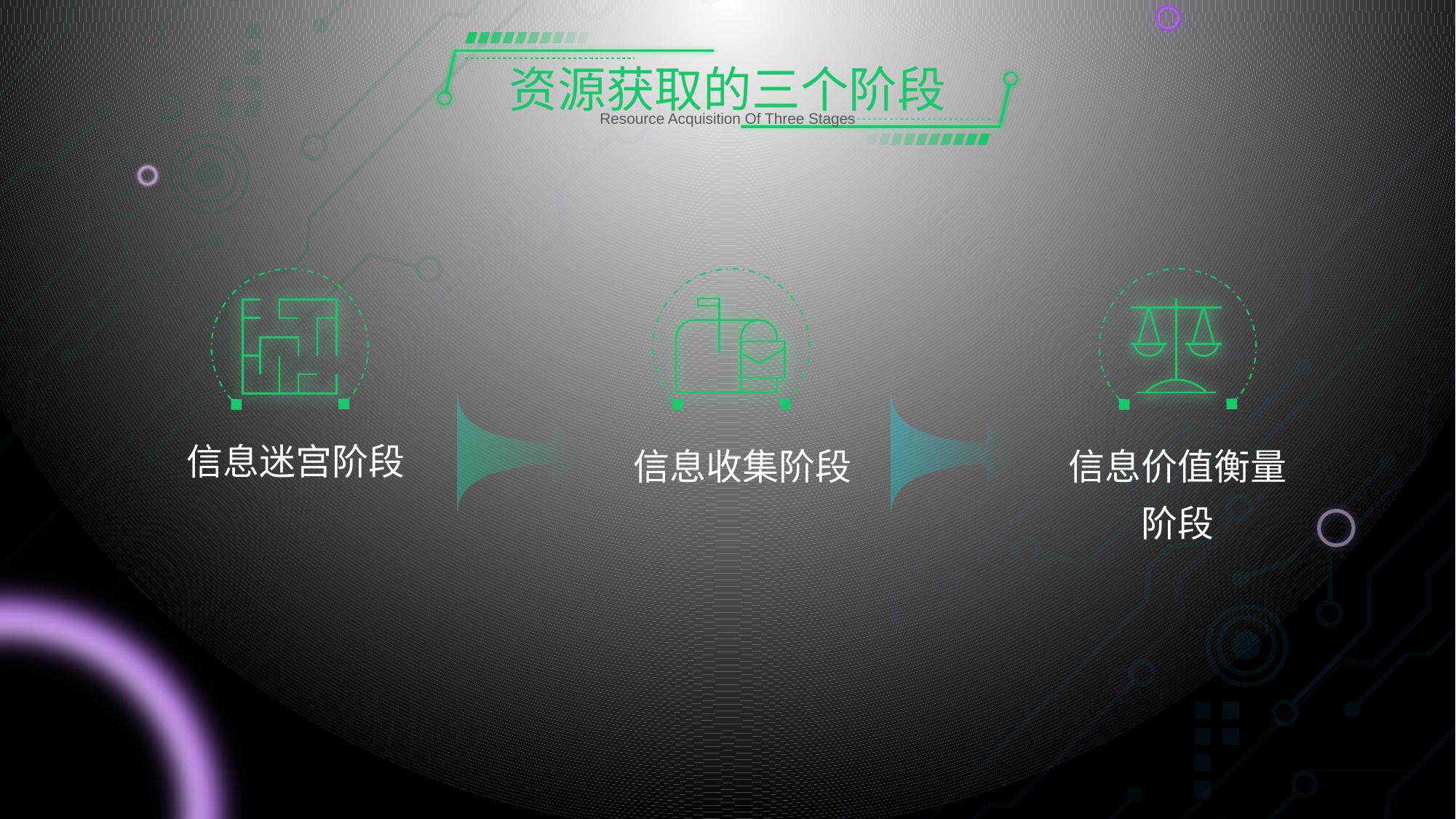

# 资源获取的三个阶段

Resource Acquisition Of Three Stages

信息迷宫阶段
信息收集阶段
信息价值衡量阶段